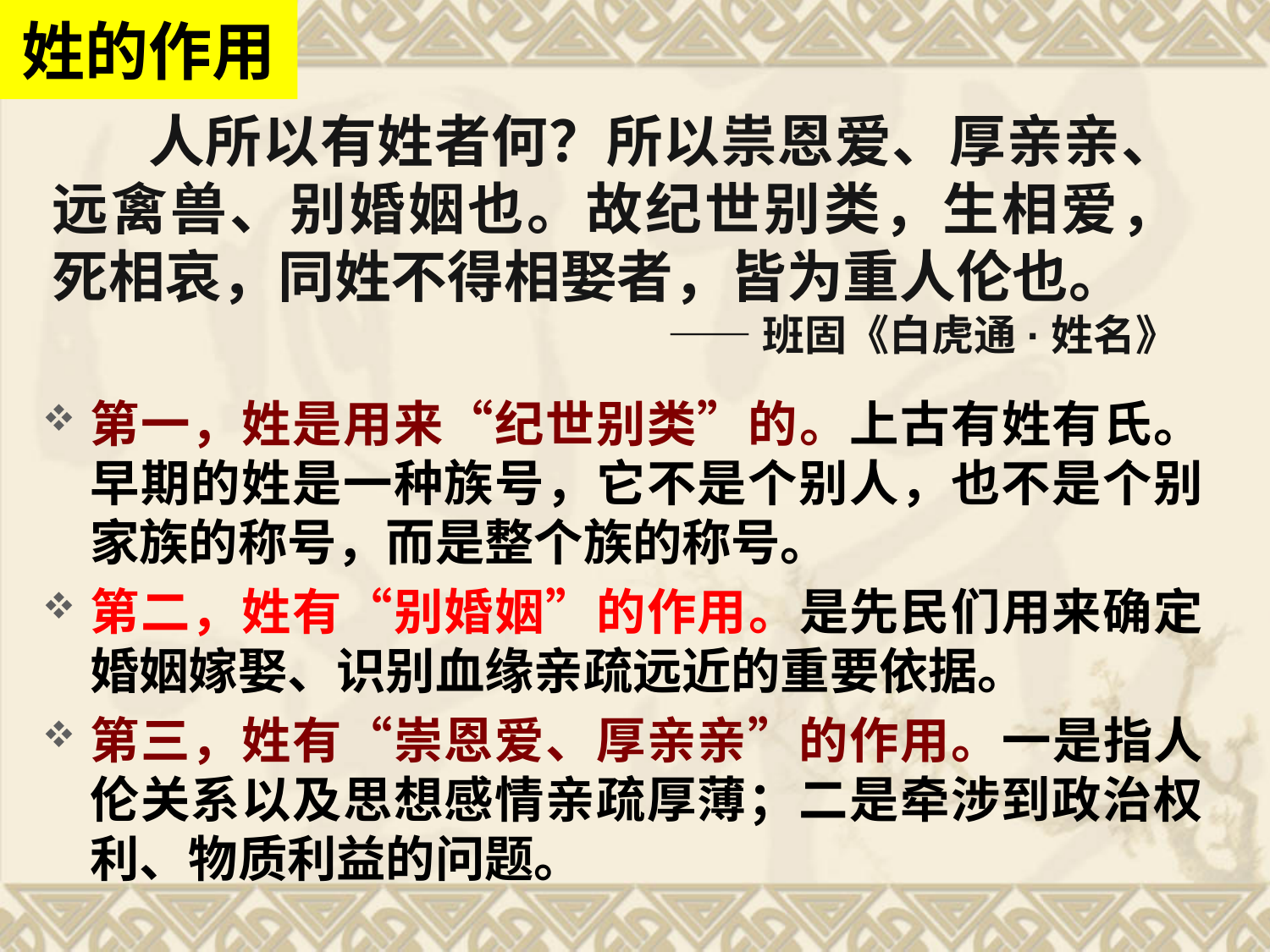

# 姓的作用
      人所以有姓者何？所以祟恩爱、厚亲亲、远禽兽、别婚姻也。故纪世别类，生相爱，死相哀，同姓不得相娶者，皆为重人伦也。
——班固《白虎通·姓名》
第一，姓是用来“纪世别类”的。上古有姓有氏。早期的姓是一种族号，它不是个别人，也不是个别家族的称号，而是整个族的称号。
第二，姓有“别婚姻”的作用。是先民们用来确定婚姻嫁娶、识别血缘亲疏远近的重要依据。
第三，姓有“崇恩爱、厚亲亲”的作用。一是指人伦关系以及思想感情亲疏厚薄；二是牵涉到政治权利、物质利益的问题。